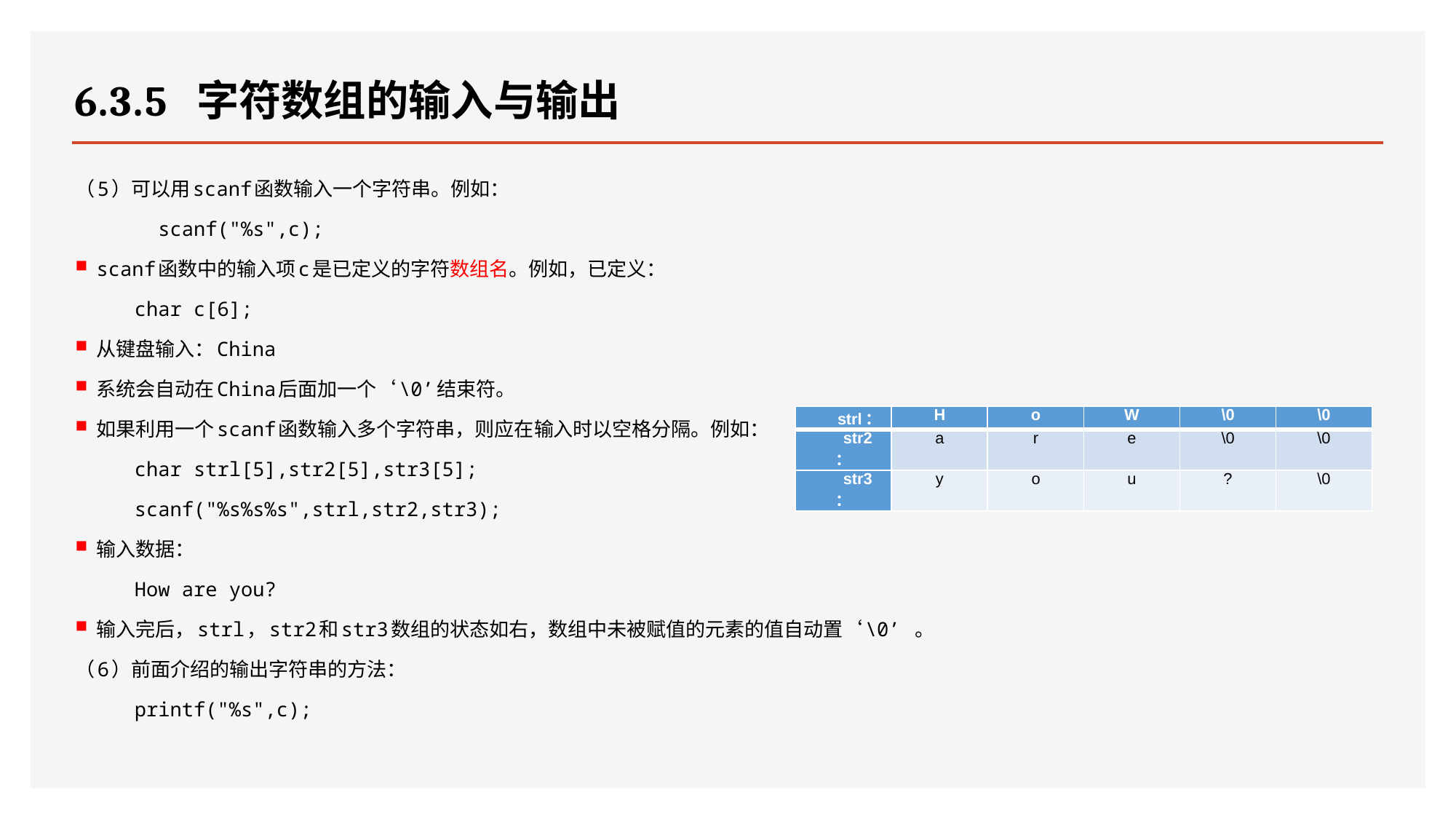

# 6.3.5  字符数组的输入与输出
（5）可以用scanf函数输入一个字符串。例如：
       scanf("%s",c);
scanf函数中的输入项c是已定义的字符数组名。例如，已定义：
     char c[6];
从键盘输入：China
系统会自动在China后面加一个‘\0’结束符。
如果利用一个scanf函数输入多个字符串，则应在输入时以空格分隔。例如：
     char strl[5],str2[5],str3[5];
     scanf("%s%s%s",strl,str2,str3);
输入数据：
     How are you?
输入完后，strl，str2和str3数组的状态如右，数组中未被赋值的元素的值自动置‘\0’ 。
（6）前面介绍的输出字符串的方法：
     printf("%s",c);
| strl： | H | o | W | \0 | \0 |
| --- | --- | --- | --- | --- | --- |
| str2： | a | r | e | \0 | \0 |
| str3： | y | o | u | ? | \0 |